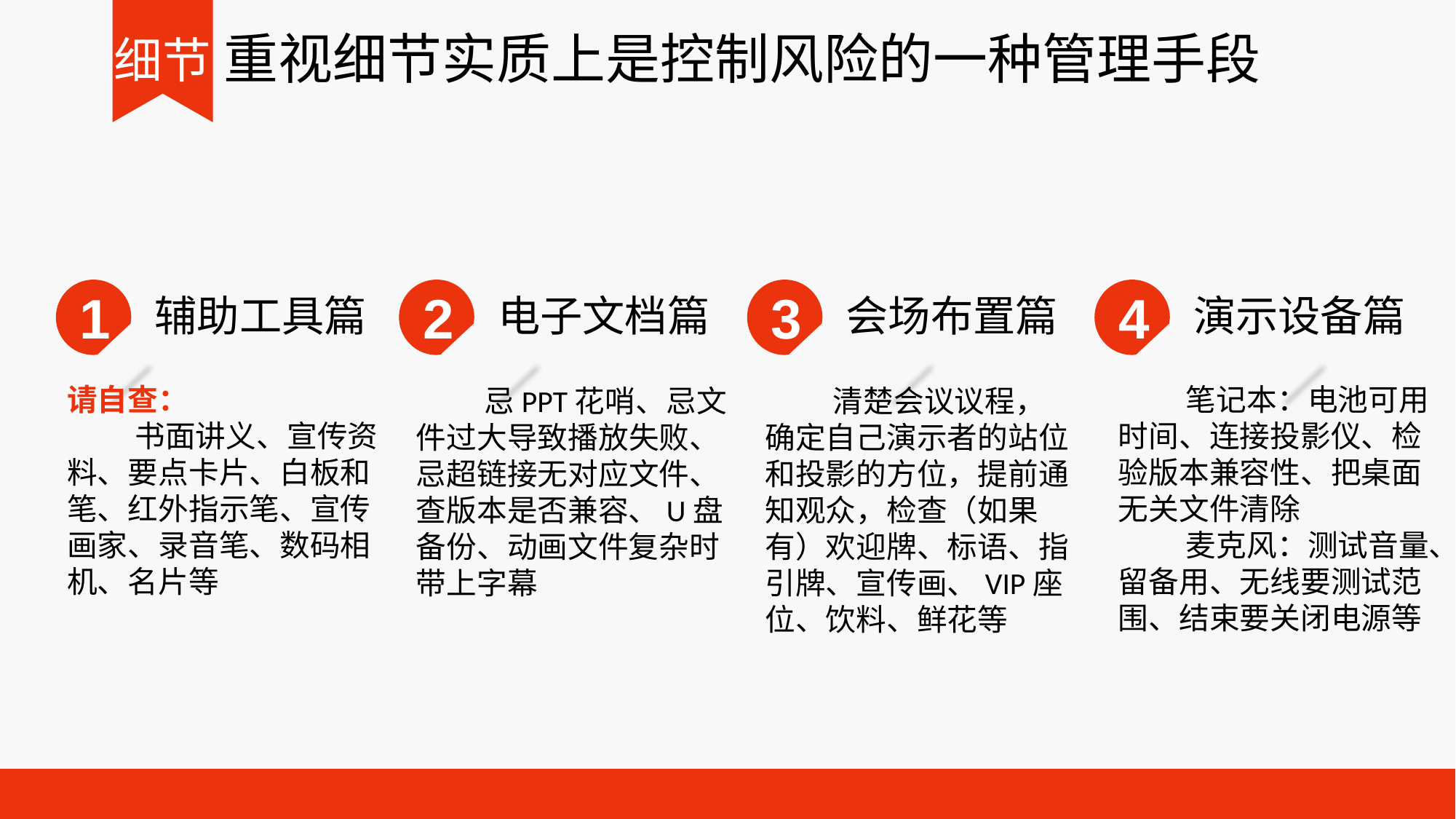

重视细节实质上是控制风险的一种管理手段

细节
1

辅助工具篇
请自查：
         书面讲义、宣传资料、要点卡片、白板和笔、红外指示笔、宣传画家、录音笔、数码相机、名片等
2

电子文档篇

3

会场布置篇
         清楚会议议程，确定自己演示者的站位和投影的方位，提前通知观众，检查（如果有）欢迎牌、标语、指引牌、宣传画、VIP座位、饮料、鲜花等
4

演示设备篇
         笔记本：电池可用时间、连接投影仪、检验版本兼容性、把桌面无关文件清除
         麦克风：测试音量、留备用、无线要测试范围、结束要关闭电源等
         忌PPT花哨、忌文件过大导致播放失败、忌超链接无对应文件、查版本是否兼容、U盘备份、动画文件复杂时带上字幕